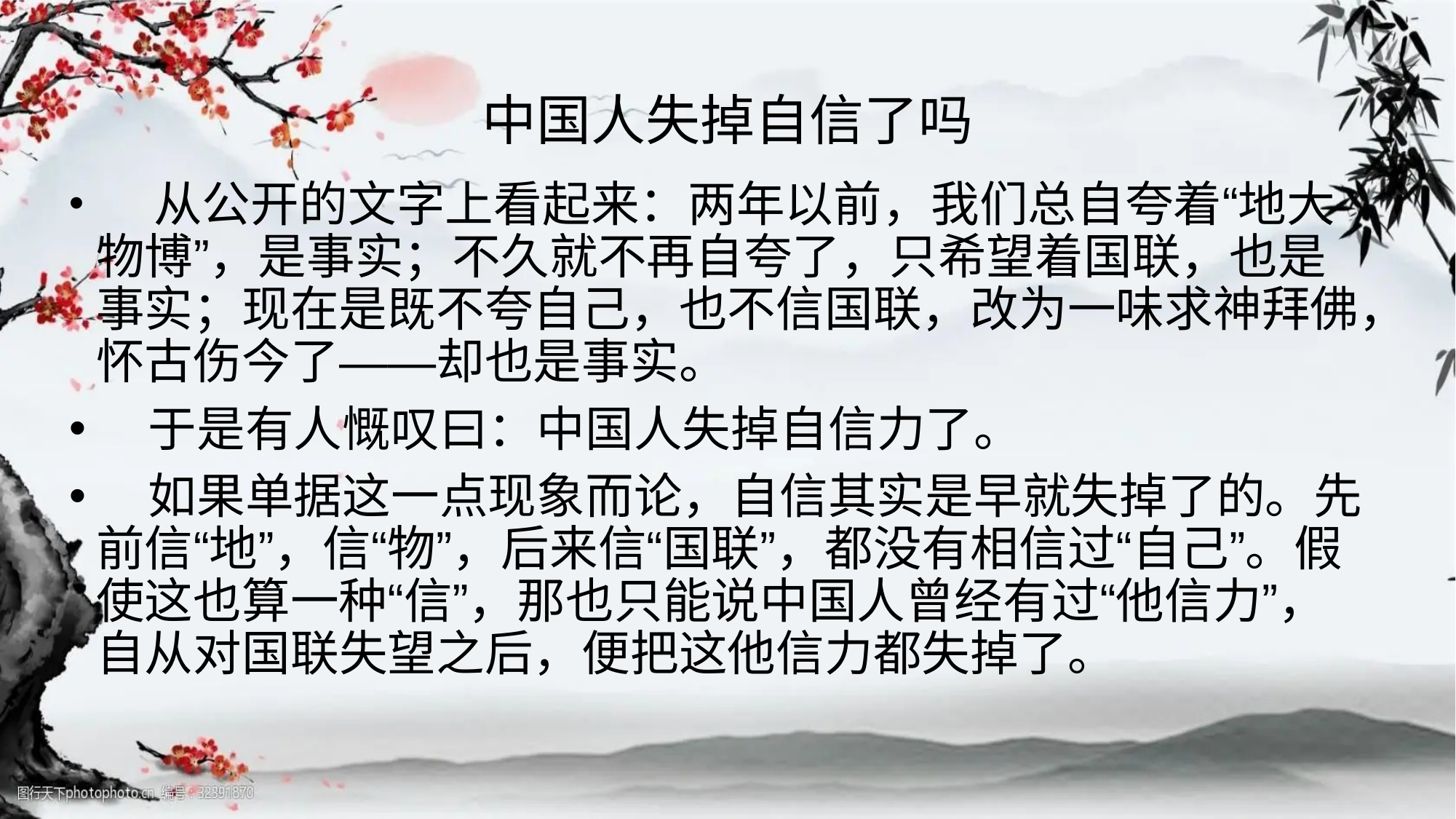

# 中国人失掉自信了吗
    从公开的文字上看起来：两年以前，我们总自夸着“地大物博”，是事实；不久就不再自夸了，只希望着国联，也是事实；现在是既不夸自己，也不信国联，改为一味求神拜佛，怀古伤今了——却也是事实。
   于是有人慨叹曰：中国人失掉自信力了。
   如果单据这一点现象而论，自信其实是早就失掉了的。先前信“地”，信“物”，后来信“国联”，都没有相信过“自己”。假使这也算一种“信”，那也只能说中国人曾经有过“他信力”，自从对国联失望之后，便把这他信力都失掉了。